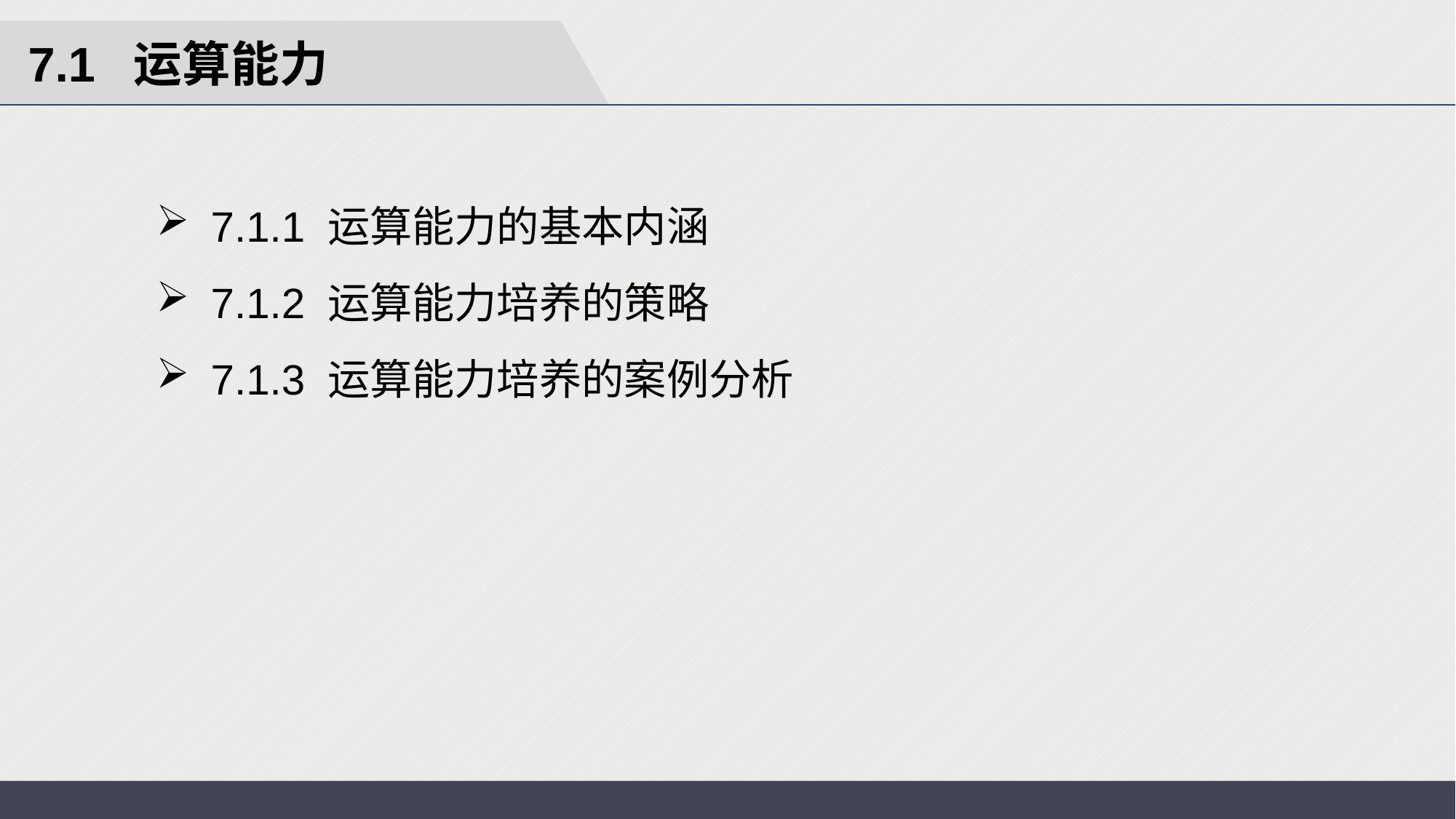

7.1  运算能力
7.1.1 运算能力的基本内涵
7.1.2 运算能力培养的策略
7.1.3 运算能力培养的案例分析